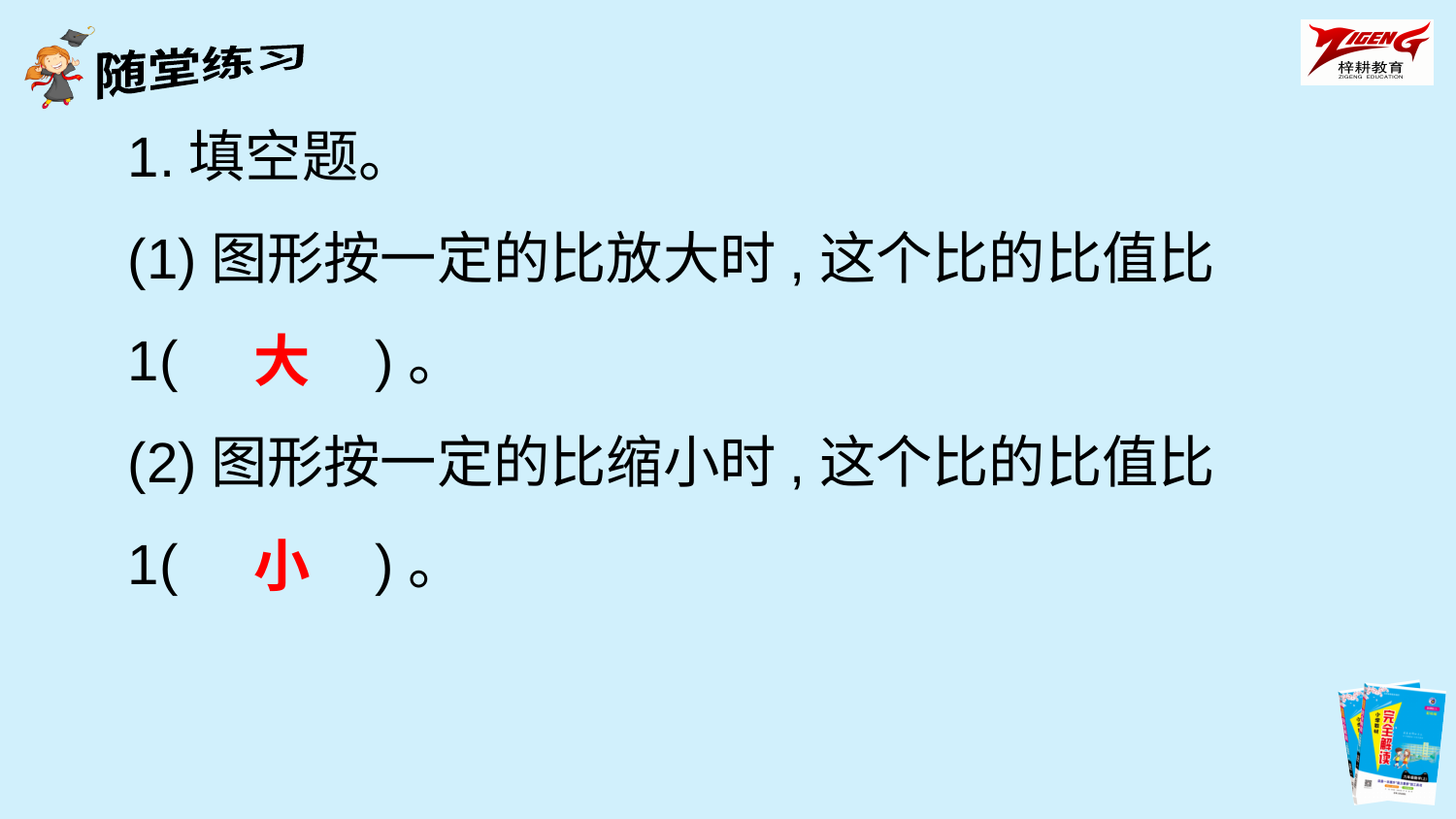

1.填空题。
(1)图形按一定的比放大时,这个比的比值比1(　　　)。
(2)图形按一定的比缩小时,这个比的比值比1(　　　)。
大
小